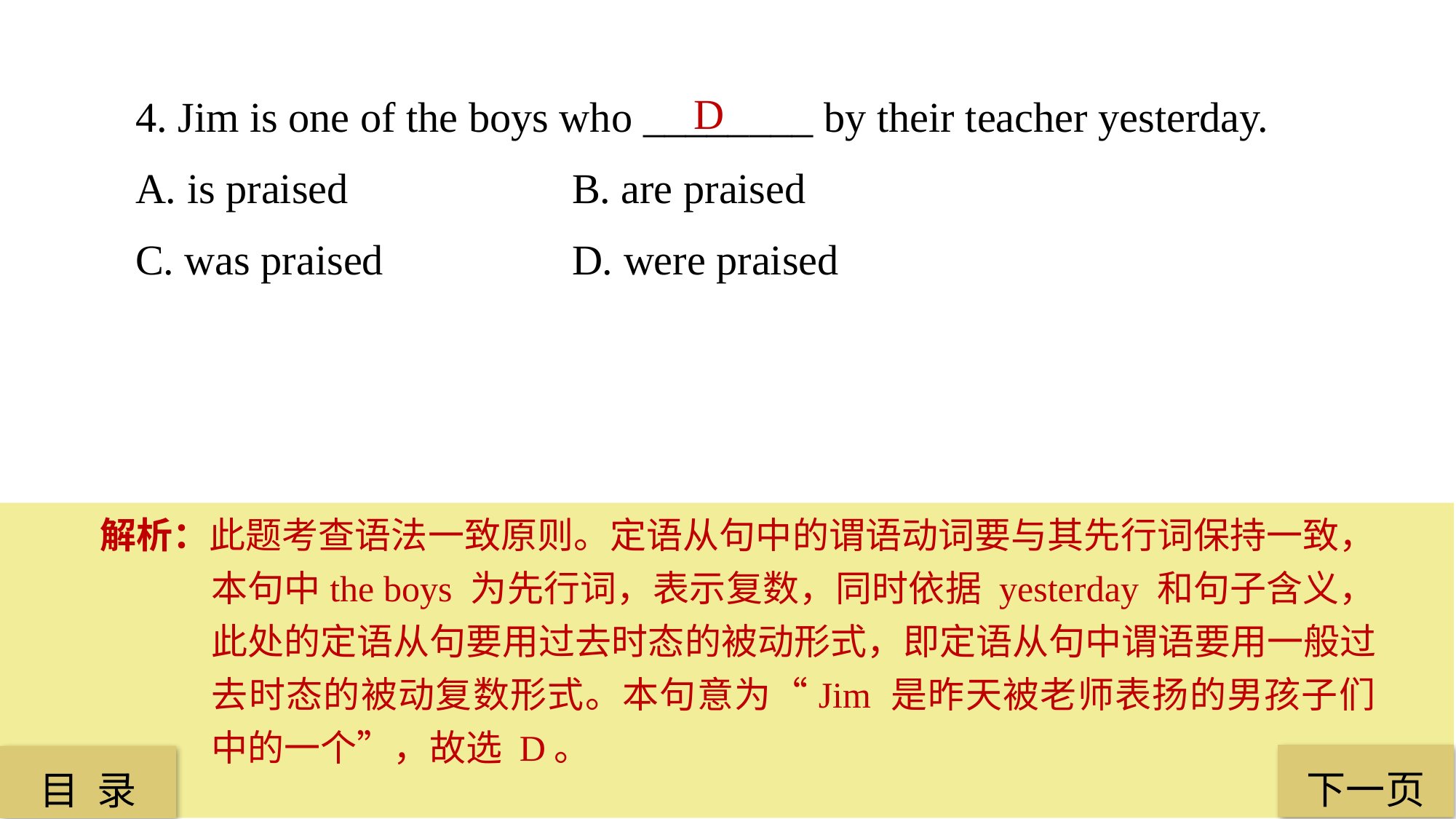

4. Jim is one of the boys who ________ by their teacher yesterday.
A. is praised 		B. are praised
C. was praised 		D. were praised
D
解析：此题考查语法一致原则。定语从句中的谓语动词要与其先行词保持一致，本句中the boys 为先行词，表示复数，同时依据 yesterday 和句子含义，此处的定语从句要用过去时态的被动形式，即定语从句中谓语要用一般过去时态的被动复数形式。本句意为“Jim 是昨天被老师表扬的男孩子们中的一个”，故选 D。